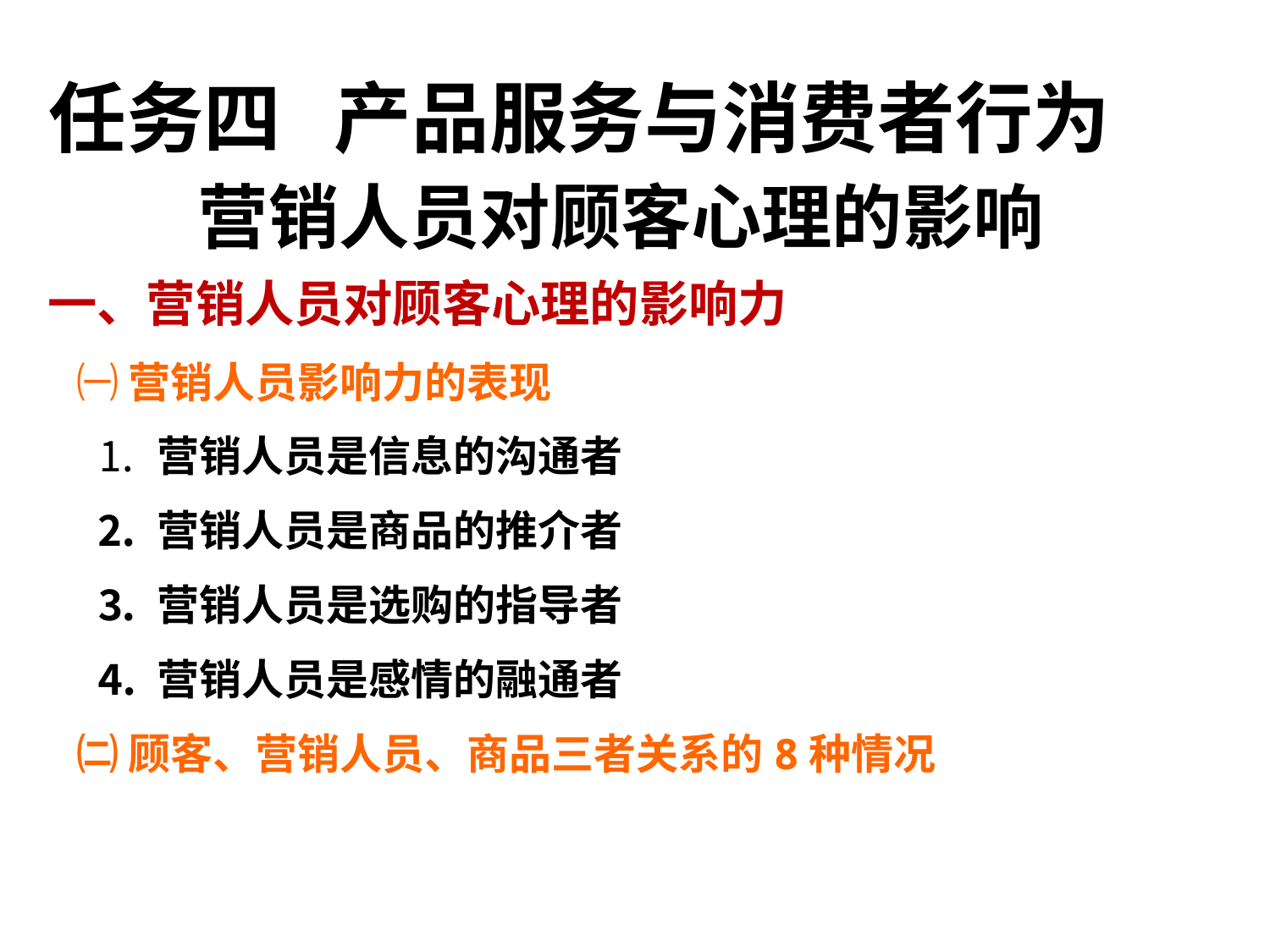

任务四   产品服务与消费者行为
营销人员对顾客心理的影响
一、营销人员对顾客心理的影响力
  ㈠ 营销人员影响力的表现
     ⒈ 营销人员是信息的沟通者
     ⒉ 营销人员是商品的推介者
     ⒊ 营销人员是选购的指导者
     ⒋ 营销人员是感情的融通者
  ㈡ 顾客、营销人员、商品三者关系的8种情况